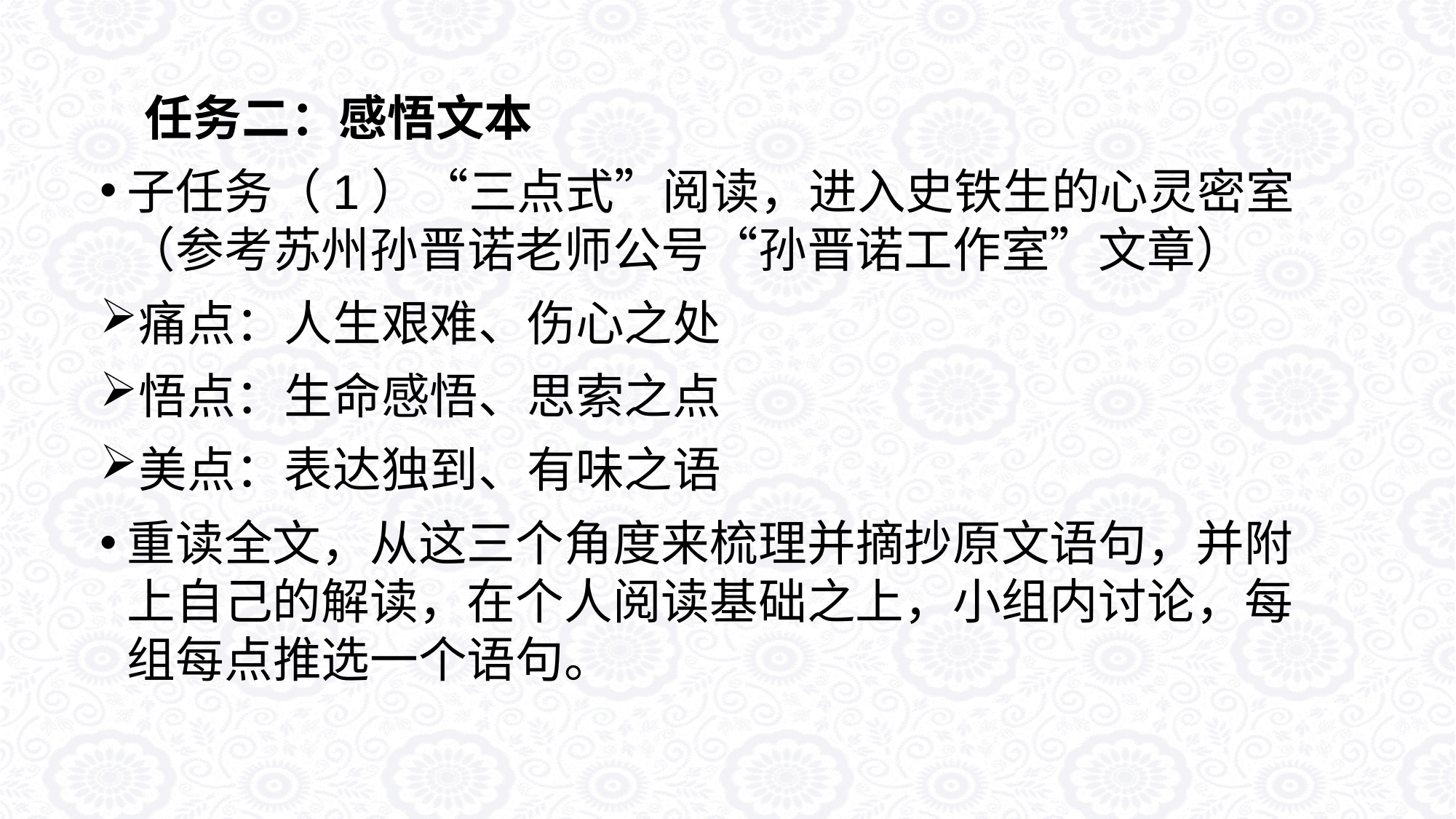

任务二：感悟文本
子任务（1）“三点式”阅读，进入史铁生的心灵密室（参考苏州孙晋诺老师公号“孙晋诺工作室”文章）
痛点：人生艰难、伤心之处
悟点：生命感悟、思索之点
美点：表达独到、有味之语
重读全文，从这三个角度来梳理并摘抄原文语句，并附上自己的解读，在个人阅读基础之上，小组内讨论，每组每点推选一个语句。